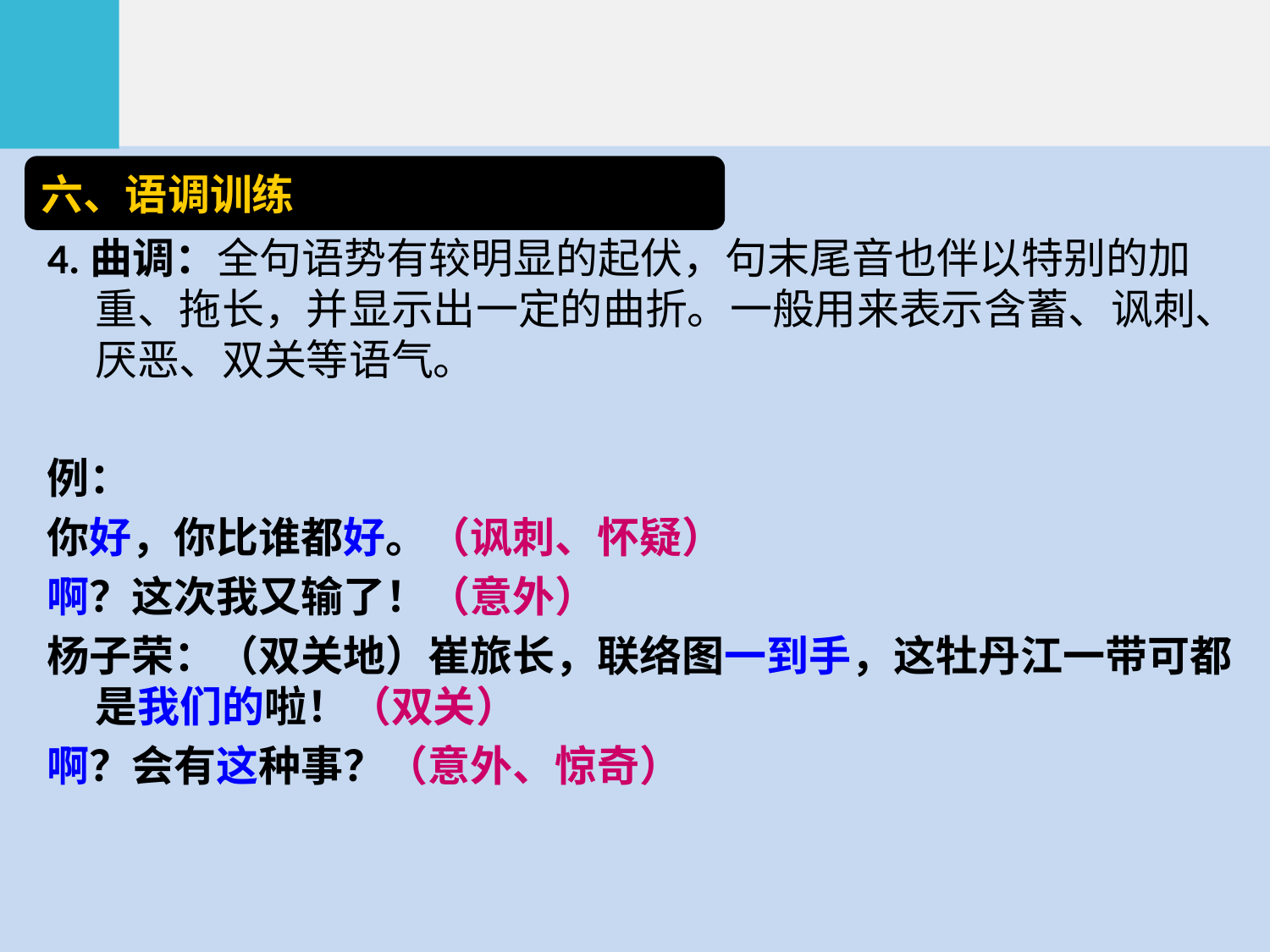

六、语调训练

4.曲调：全句语势有较明显的起伏，句末尾音也伴以特别的加重、拖长，并显示出一定的曲折。一般用来表示含蓄、讽刺、厌恶、双关等语气。

例：
你好，你比谁都好。（讽刺、怀疑）
啊？这次我又输了！（意外）
杨子荣：（双关地）崔旅长，联络图一到手，这牡丹江一带可都是我们的啦！（双关）
啊？会有这种事？（意外、惊奇）